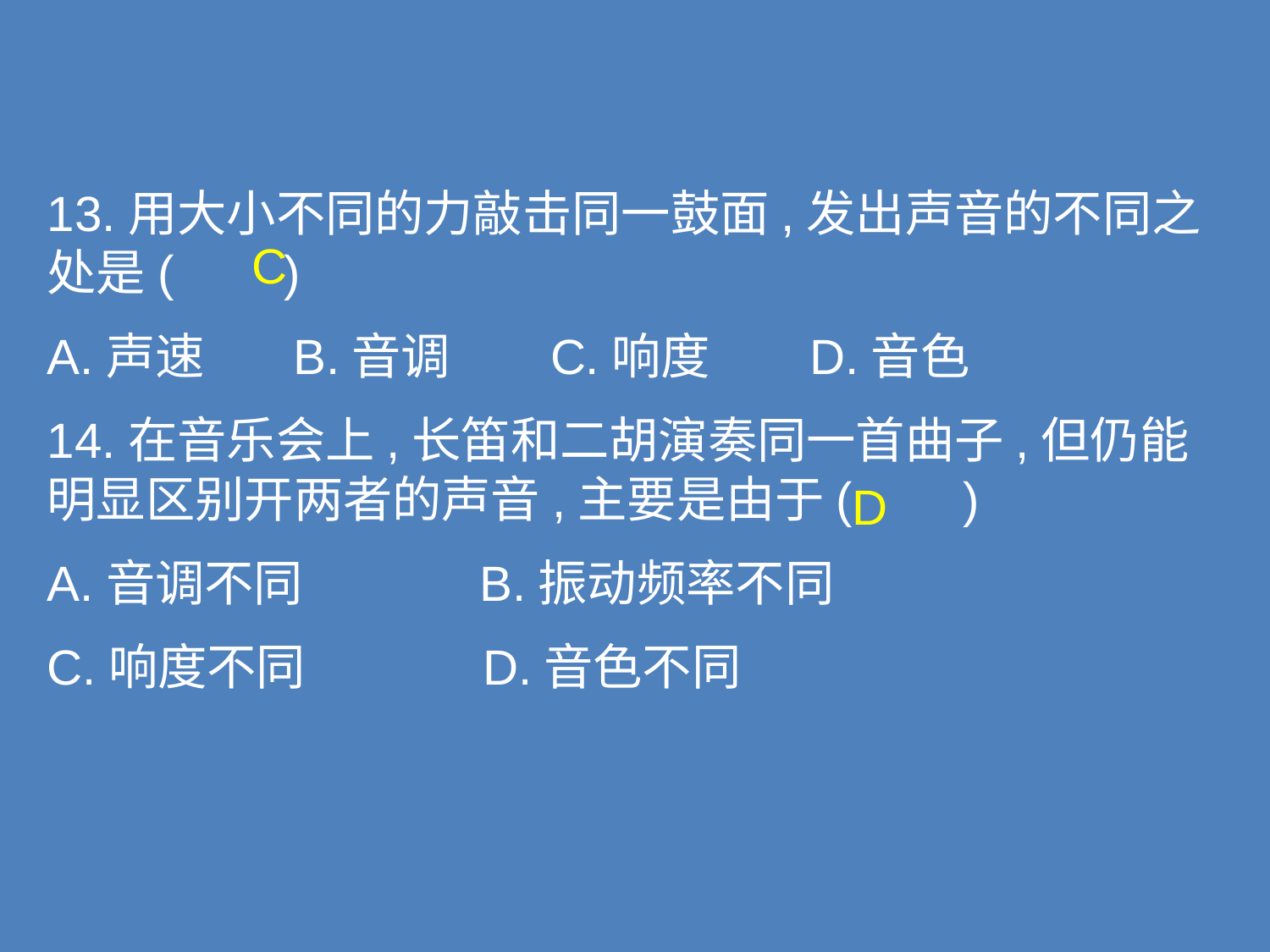

13.用大小不同的力敲击同一鼓面,发出声音的不同之处是(        )
A.声速       B.音调        C.响度        D.音色
14.在音乐会上,长笛和二胡演奏同一首曲子,但仍能明显区别开两者的声音,主要是由于(        )
A.音调不同               B.振动频率不同
C.响度不同               D.音色不同
C
D